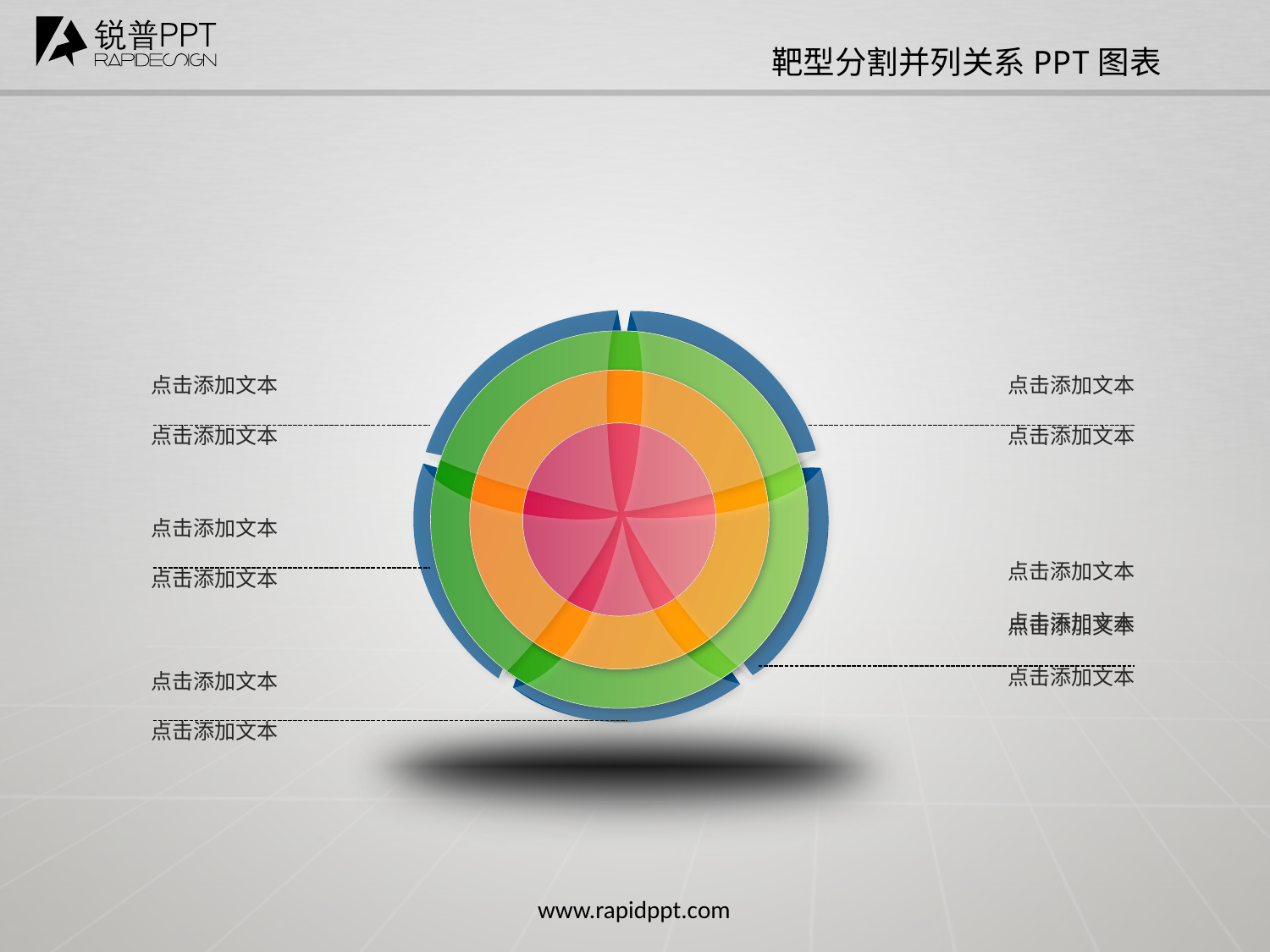

靶型分割并列关系PPT图表

点击添加文本
点击添加文本
点击添加文本
点击添加文本
点击添加文本
点击添加文本
点击添加文本
点击添加文本
点击添加文本
点击添加文本
点击添加文本
点击添加文本

www.rapidppt.com